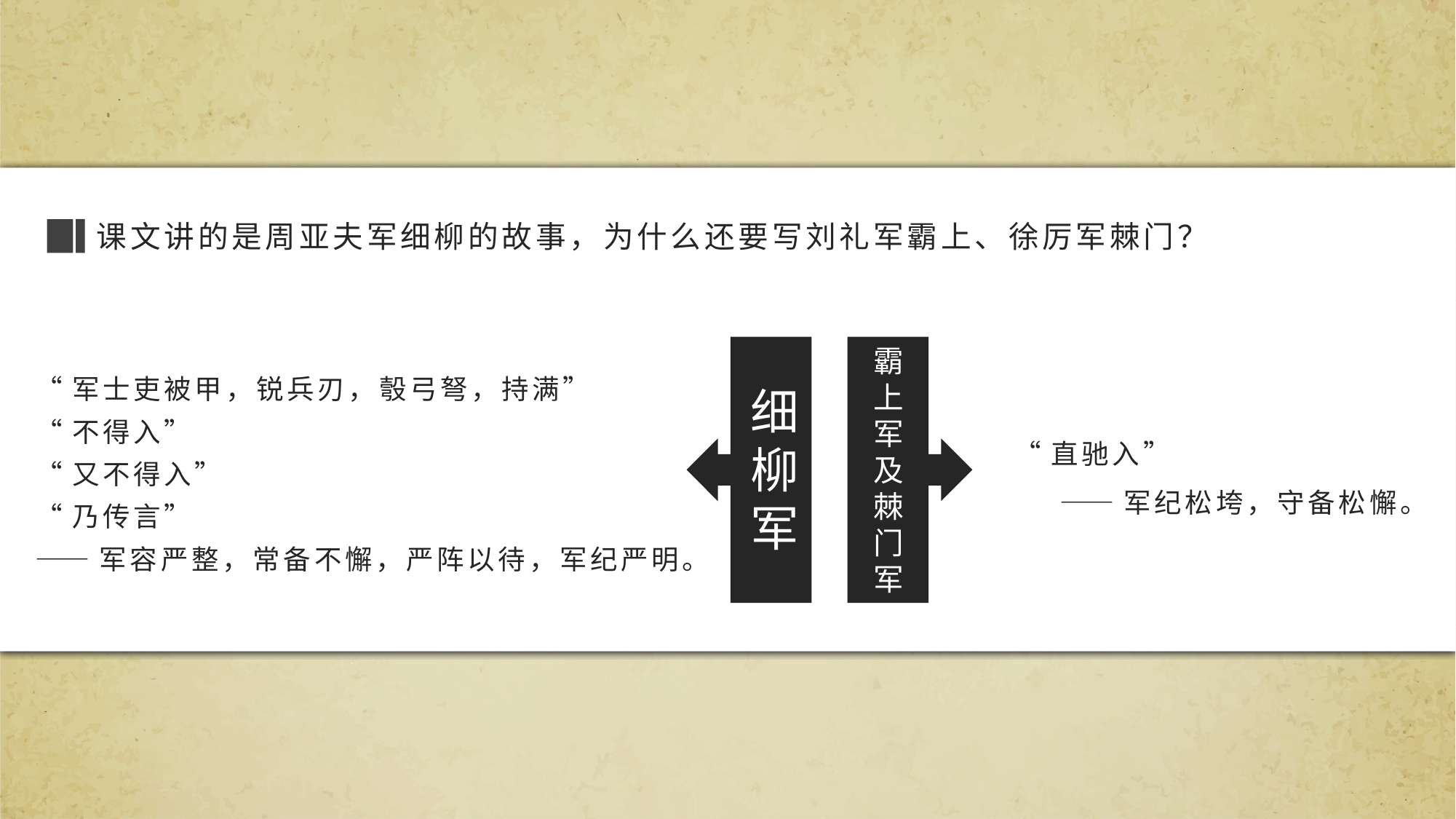

课文讲的是周亚夫军细柳的故事，为什么还要写刘礼军霸上、徐厉军棘门？

霸
上
军
及
棘
门
军
“军士吏被甲，锐兵刃，彀弓弩，持满”
“不得入”
“又不得入”
“乃传言”
——军容严整，常备不懈，严阵以待，军纪严明。
细
柳
军
“直驰入”
——军纪松垮，守备松懈。